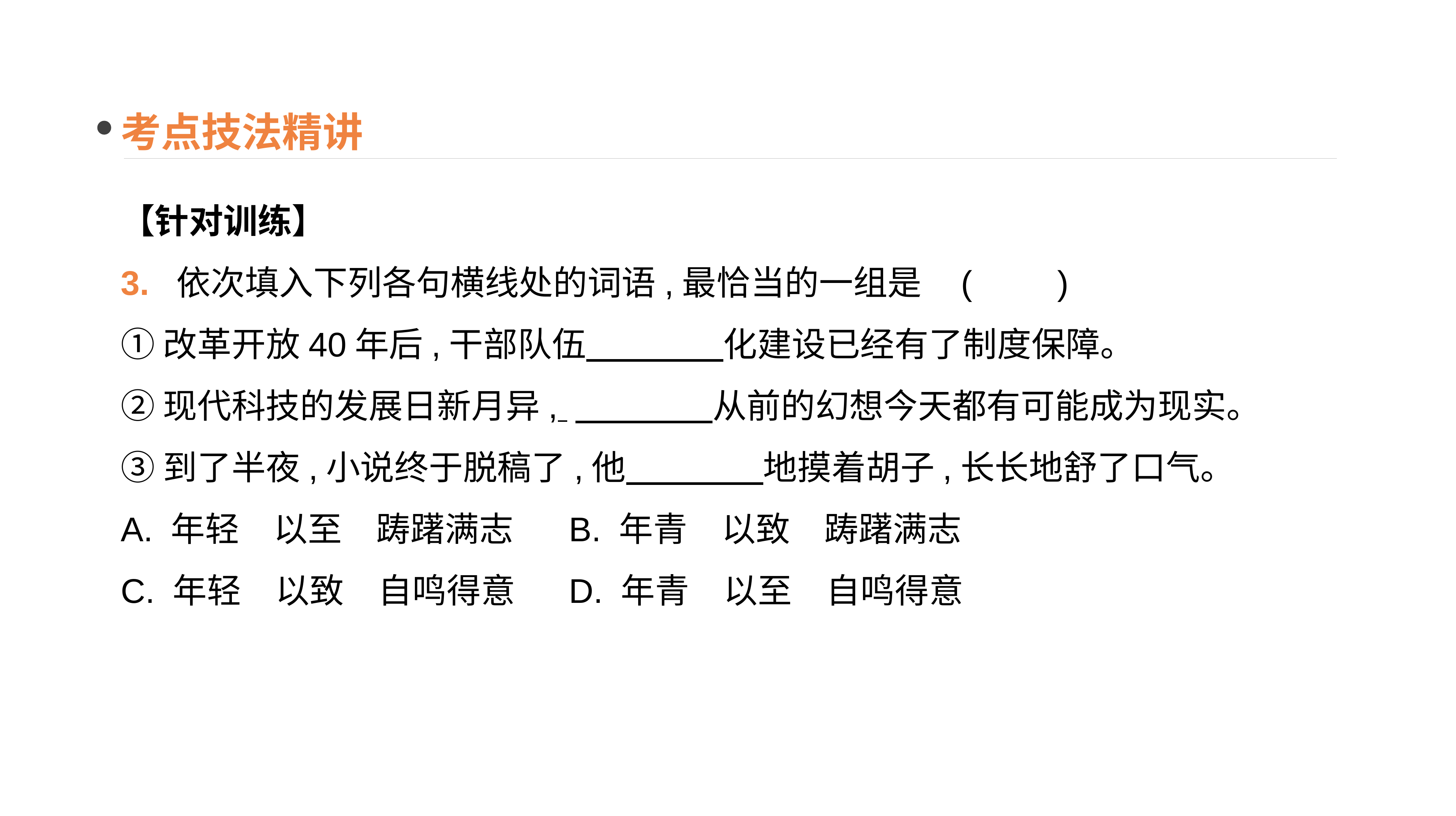

考点技法精讲

【针对训练】
3.  依次填入下列各句横线处的词语,最恰当的一组是	(　　)
①改革开放40年后,干部队伍　　　　化建设已经有了制度保障。
②现代科技的发展日新月异, 　　　　从前的幻想今天都有可能成为现实。
③到了半夜,小说终于脱稿了,他　　　　地摸着胡子,长长地舒了口气。
A. 年轻　以至　踌躇满志  	B. 年青　以致　踌躇满志
C. 年轻　以致　自鸣得意 	D. 年青　以至　自鸣得意